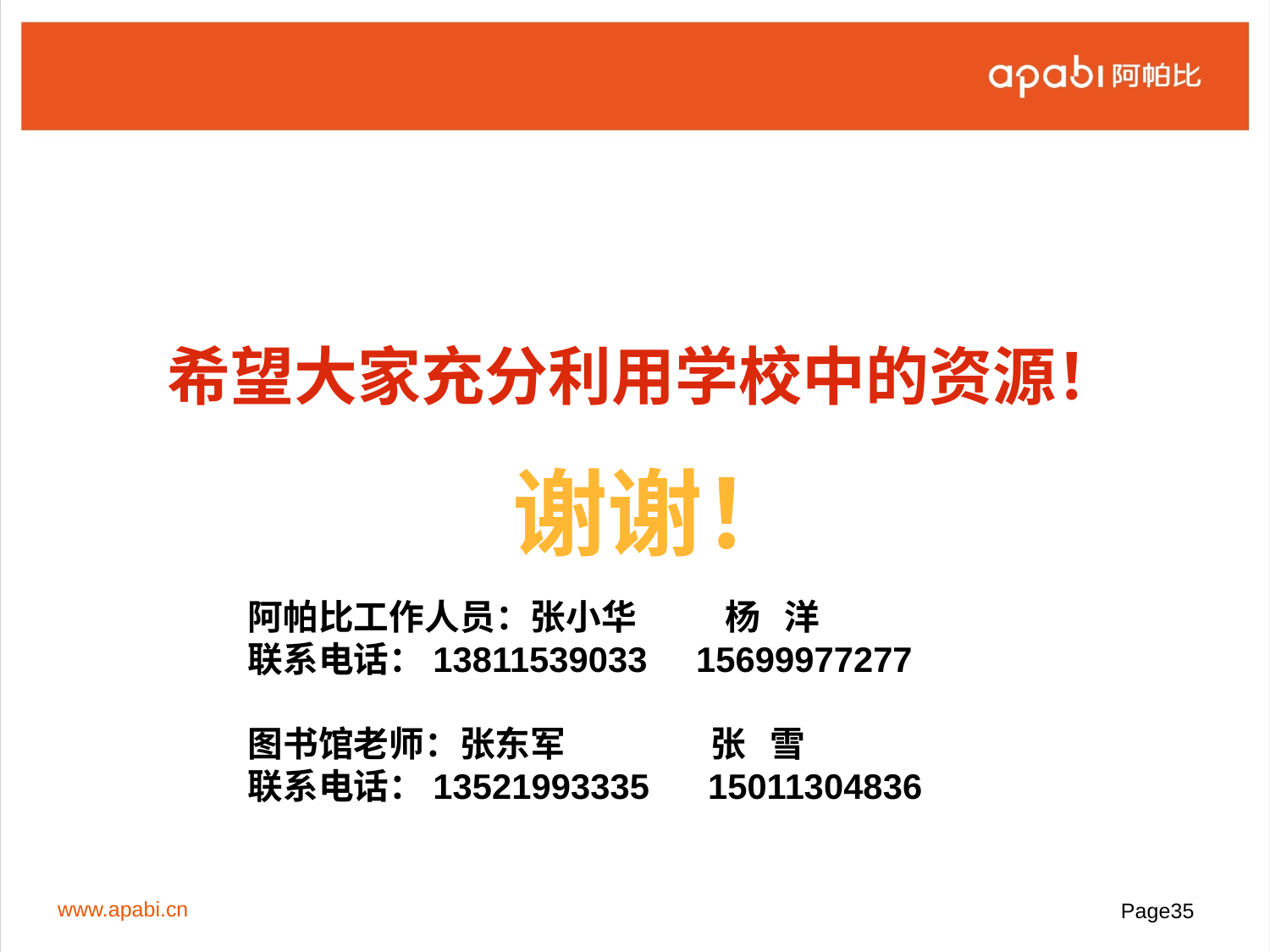

希望大家充分利用学校中的资源！
谢谢！
# 阿帕比工作人员：张小华           杨   洋 联系电话：13811539033     15699977277 图书馆老师：张东军                  张   雪 联系电话：13521993335      15011304836
www.apabi.cn
Page35